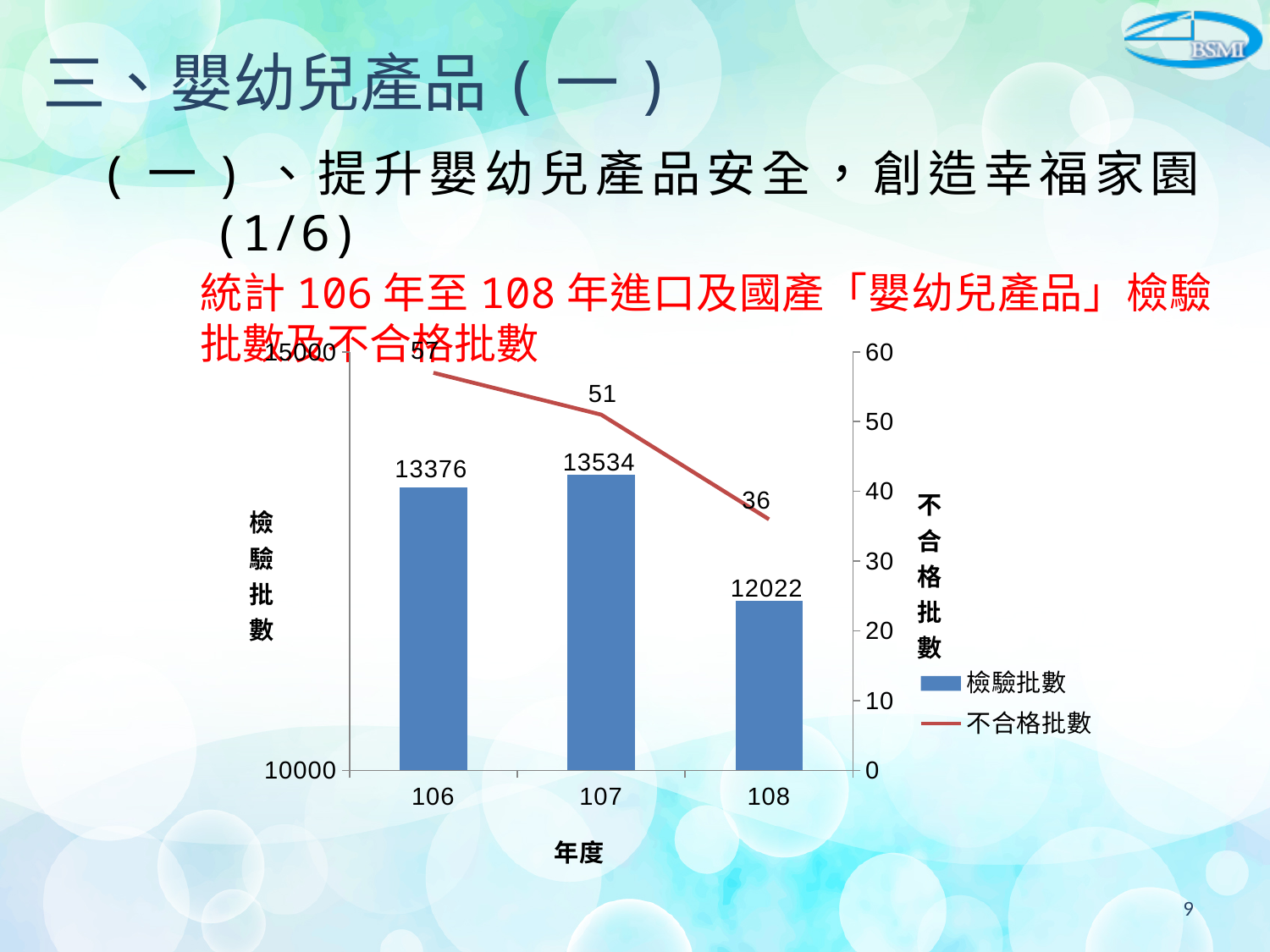

# 三、嬰幼兒產品(一)
(一)、提升嬰幼兒產品安全，創造幸福家園(1/6)
統計106年至108年進口及國產「嬰幼兒產品」檢驗批數及不合格批數

### Chart

| Category | 檢驗批數 | 不合格批數 |
|---|---|---|
| 106 | 13376.0 | 57.0 |
| 107 | 13534.0 | 51.0 |
| 108 | 12022.0 | 36.0 |
9